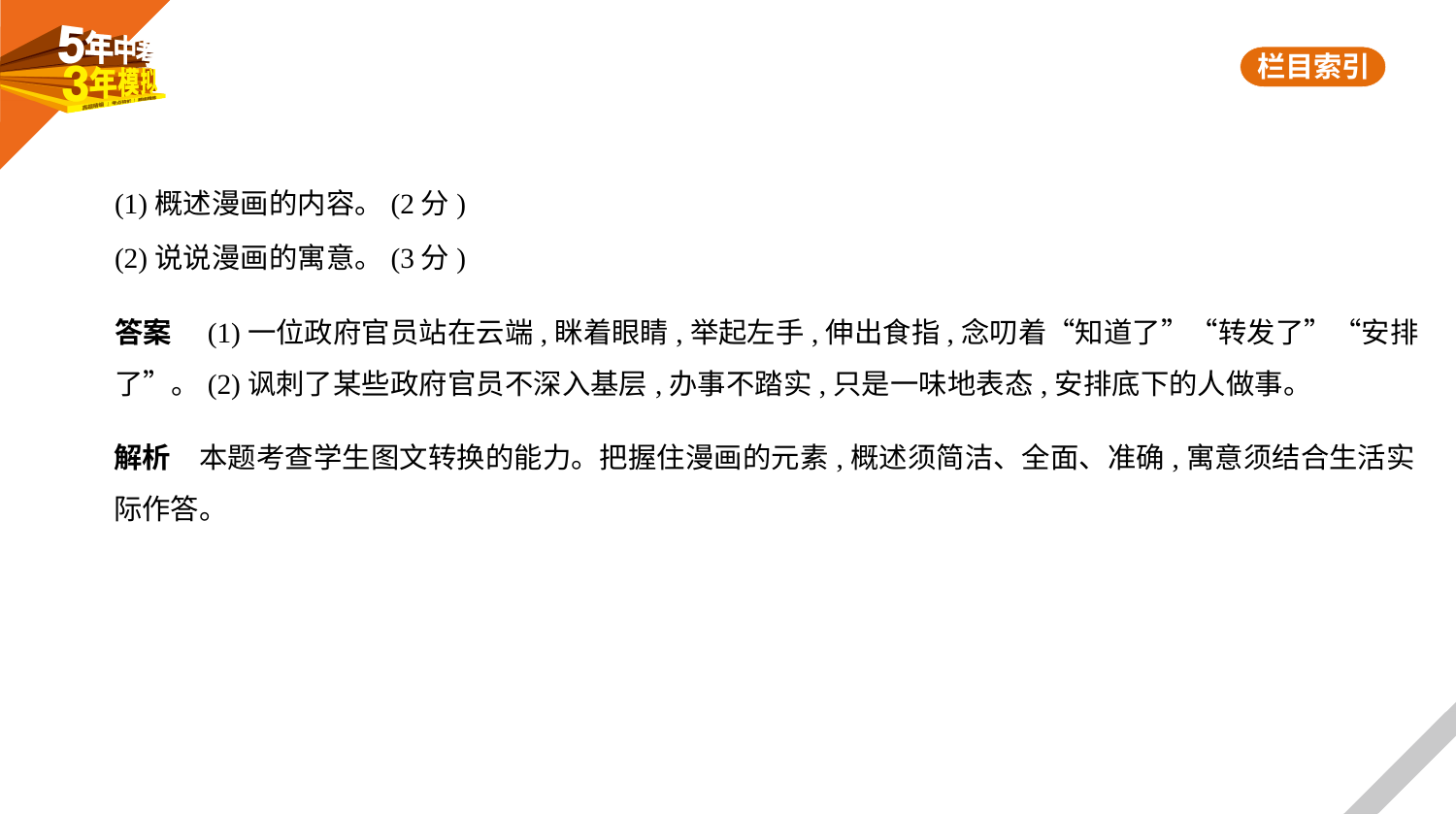

(1)概述漫画的内容。(2分)
(2)说说漫画的寓意。(3分)
答案　(1)一位政府官员站在云端,眯着眼睛,举起左手,伸出食指,念叨着“知道了”“转发了”“安排
了”。(2)讽刺了某些政府官员不深入基层,办事不踏实,只是一味地表态,安排底下的人做事。
解析　本题考查学生图文转换的能力。把握住漫画的元素,概述须简洁、全面、准确,寓意须结合生活实
际作答。